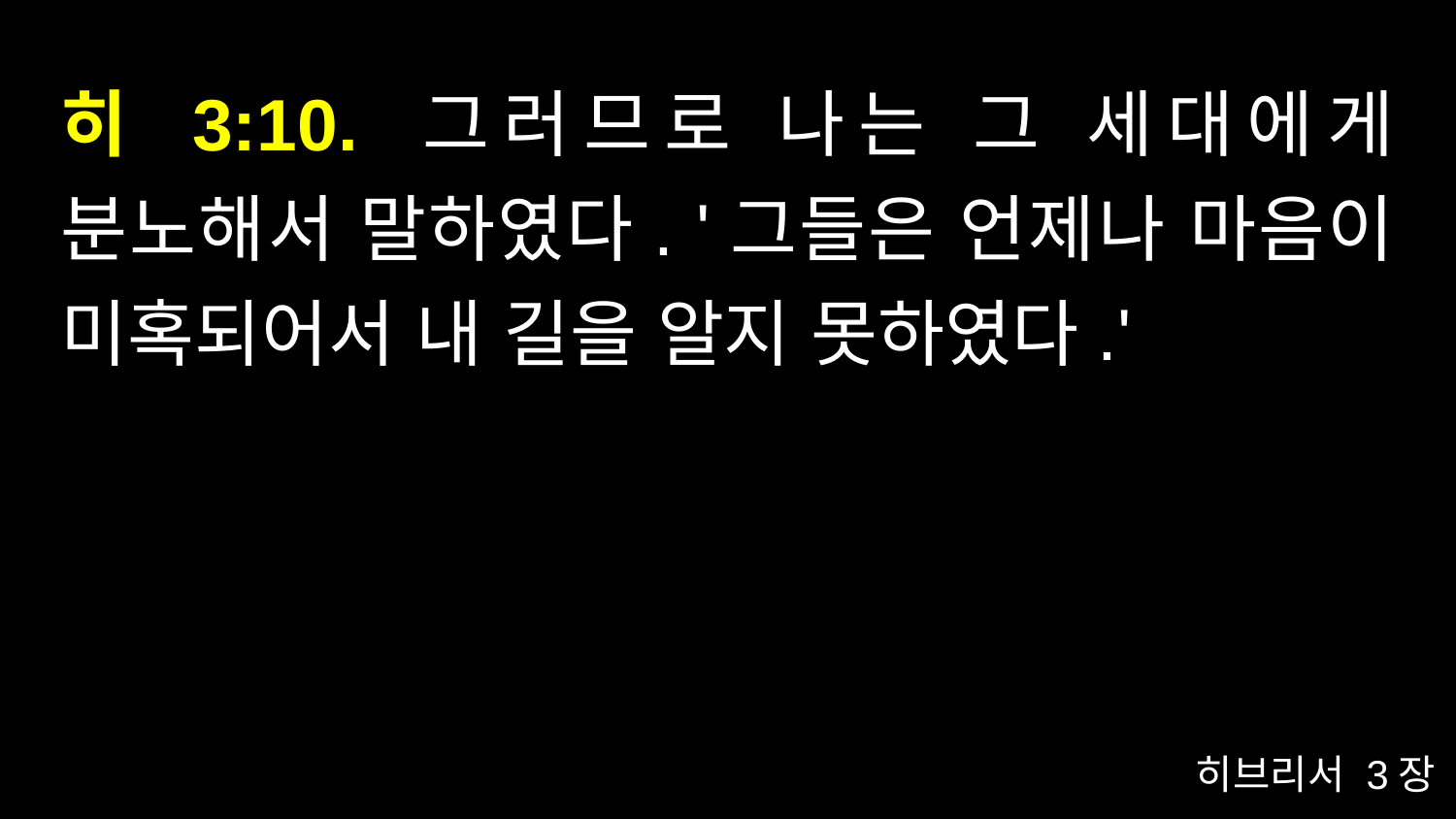

# 히 3:10. 그러므로 나는 그 세대에게 분노해서 말하였다. '그들은 언제나 마음이 미혹되어서 내 길을 알지 못하였다.'
히브리서 3장